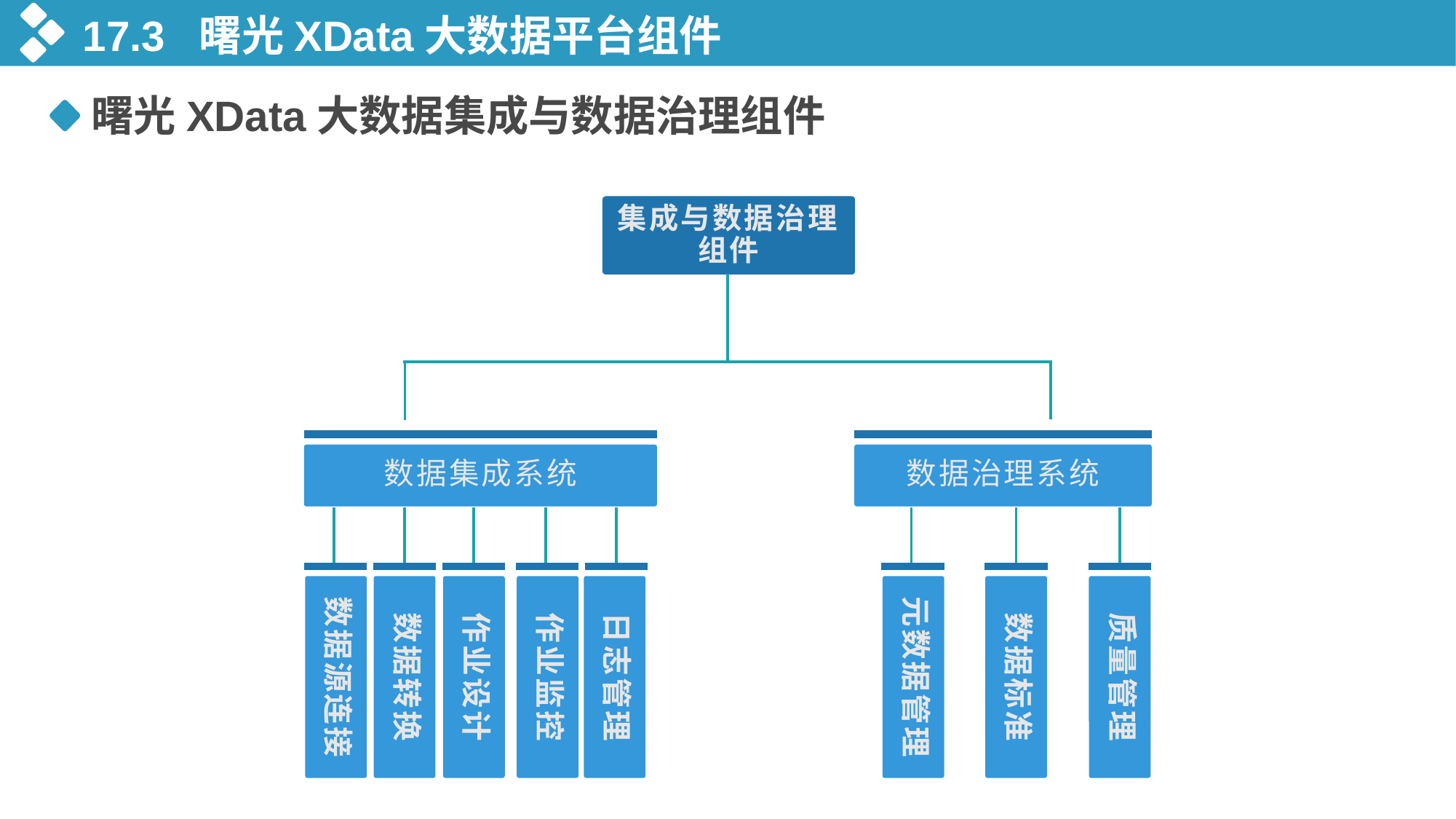

17.3  曙光XData大数据平台组件
曙光XData大数据集成与数据治理组件

集成与数据治理组件
数据集成系统
数据治理系统
数据源连接
数据转换
作业设计
作业监控
日志管理
元数据管理
数据标准
质量管理